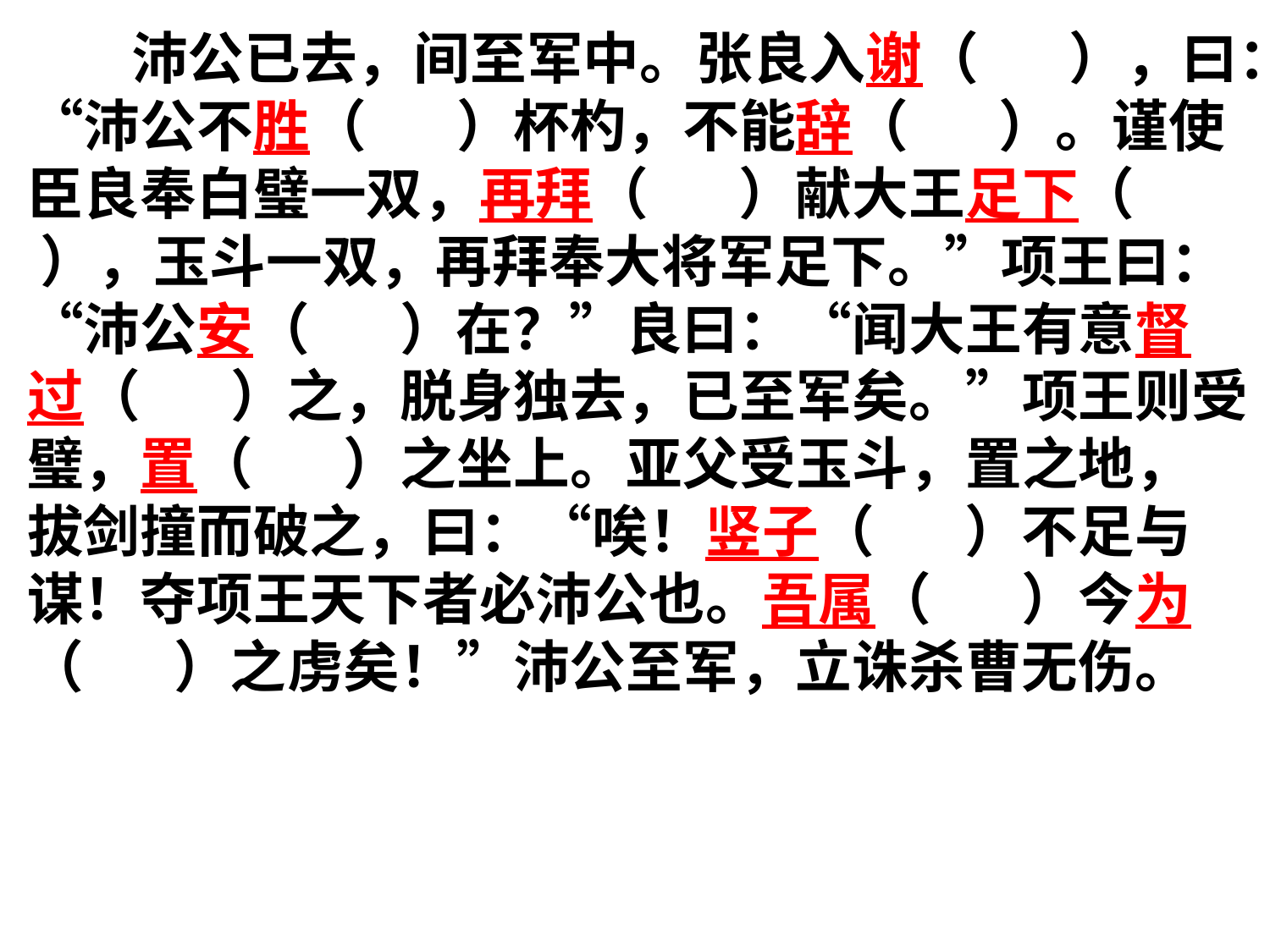

沛公已去，间至军中。张良入谢（       ），曰：“沛公不胜（       ）杯杓，不能辞（       ）。谨使臣良奉白璧一双，再拜（       ）献大王足下（       ），玉斗一双，再拜奉大将军足下。”项王曰：“沛公安（       ）在？”良曰：“闻大王有意督过（       ）之，脱身独去，已至军矣。”项王则受璧，置（       ）之坐上。亚父受玉斗，置之地，拔剑撞而破之，曰：“唉！竖子（       ）不足与谋！夺项王天下者必沛公也。吾属（       ）今为（       ）之虏矣！”沛公至军，立诛杀曹无伤。